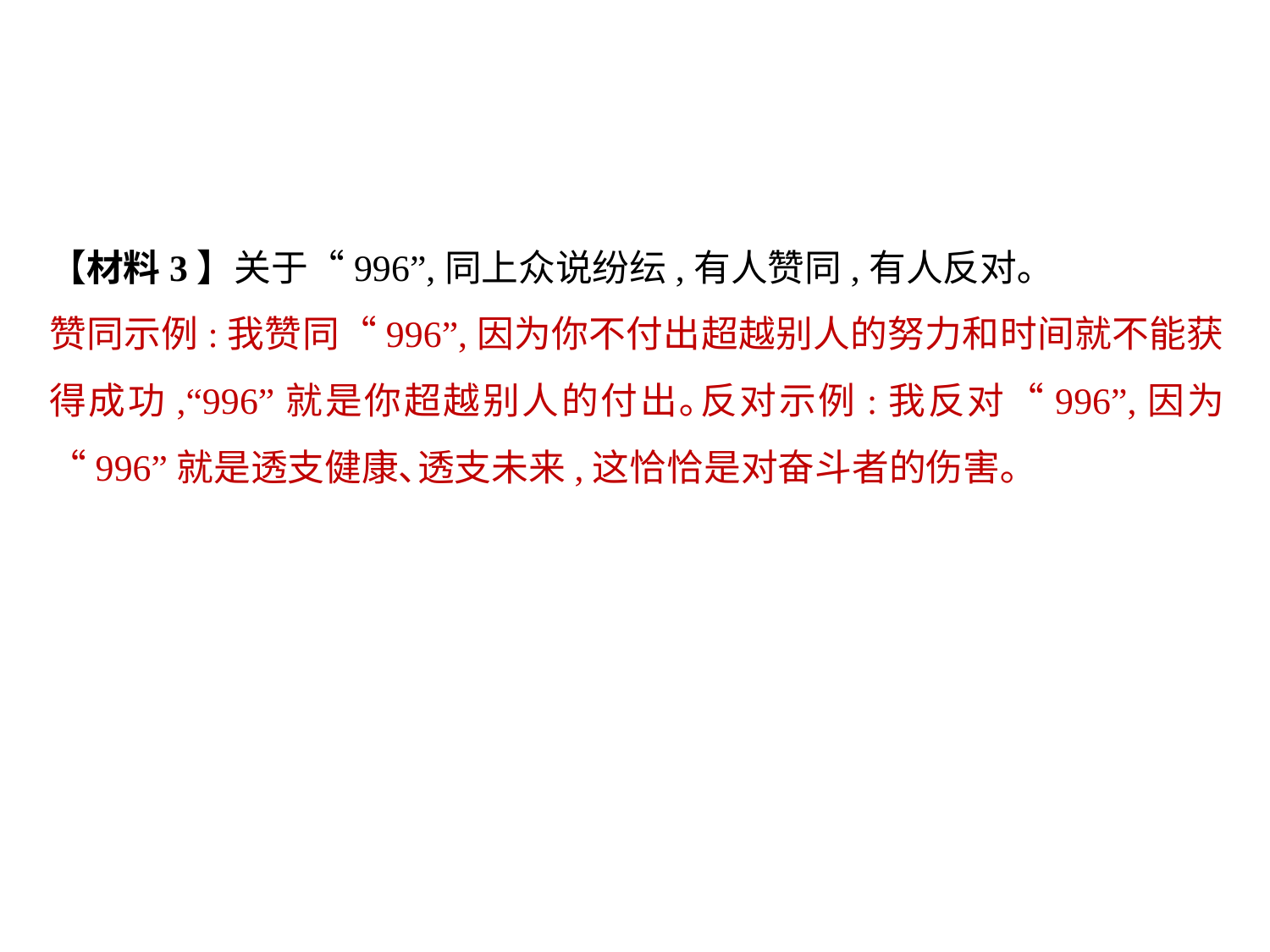

【材料3】关于“996”,同上众说纷纭,有人赞同,有人反对｡
赞同示例:我赞同“996”,因为你不付出超越别人的努力和时间就不能获得成功,“996”就是你超越别人的付出｡反对示例:我反对“996”,因为“996”就是透支健康､透支未来,这恰恰是对奋斗者的伤害｡